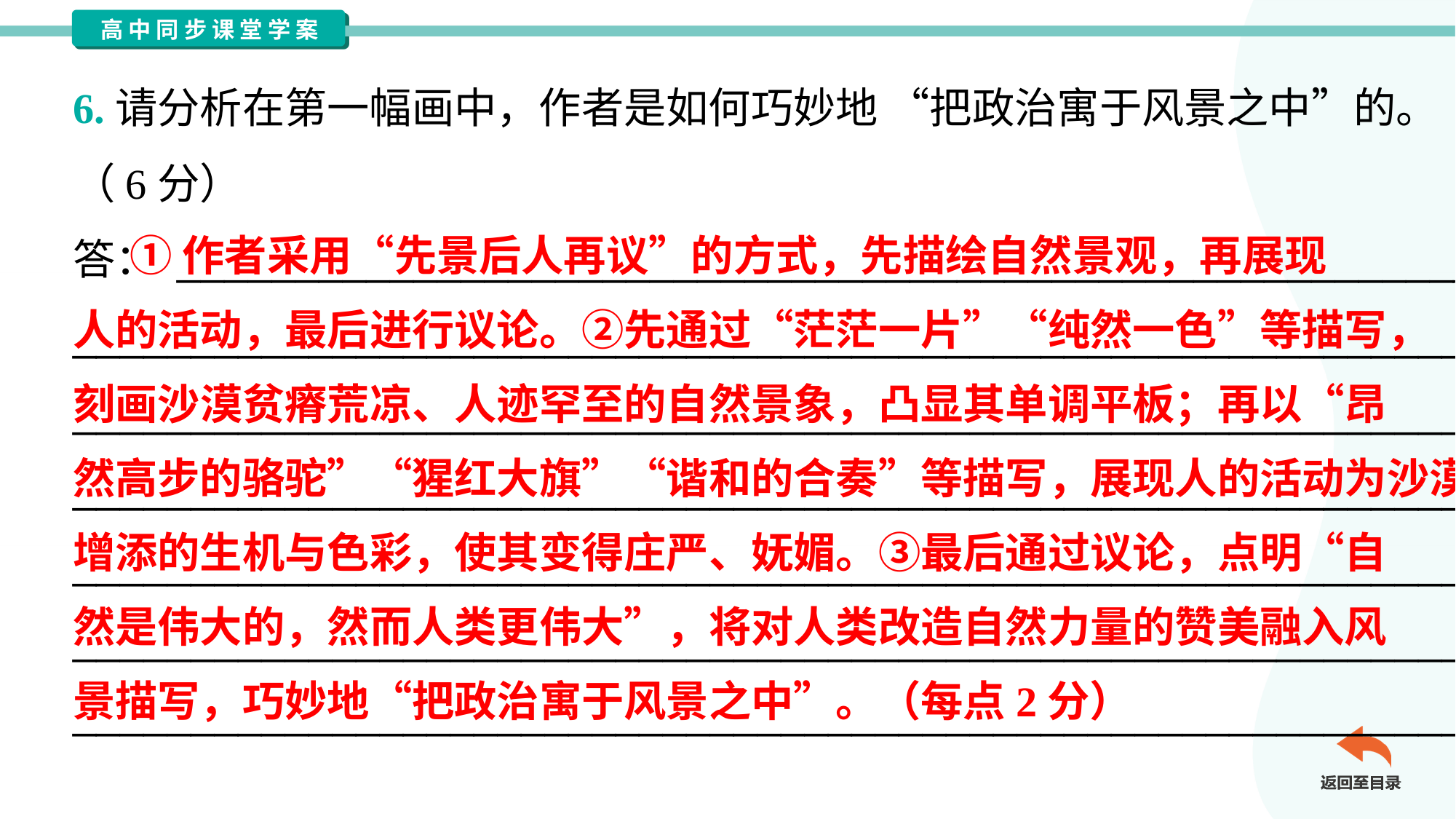

6.请分析在第一幅画中，作者是如何巧妙地 “把政治寓于风景之中”的。
（6分）
答： ________________________________________________________
_____________________________________________________________
_____________________________________________________________
_____________________________________________________________
_____________________________________________________________
_____________________________________________________________
_____________________________________________________________
      ①作者采用“先景后人再议”的方式，先描绘自然景观，再展现
人的活动，最后进行议论。②先通过“茫茫一片”“纯然一色”等描写，
刻画沙漠贫瘠荒凉、人迹罕至的自然景象，凸显其单调平板；再以“昂
然高步的骆驼”“猩红大旗”“谐和的合奏”等描写，展现人的活动为沙漠
增添的生机与色彩，使其变得庄严、妩媚。③最后通过议论，点明“自
然是伟大的，然而人类更伟大”，将对人类改造自然力量的赞美融入风
景描写，巧妙地“把政治寓于风景之中”。（每点2分）